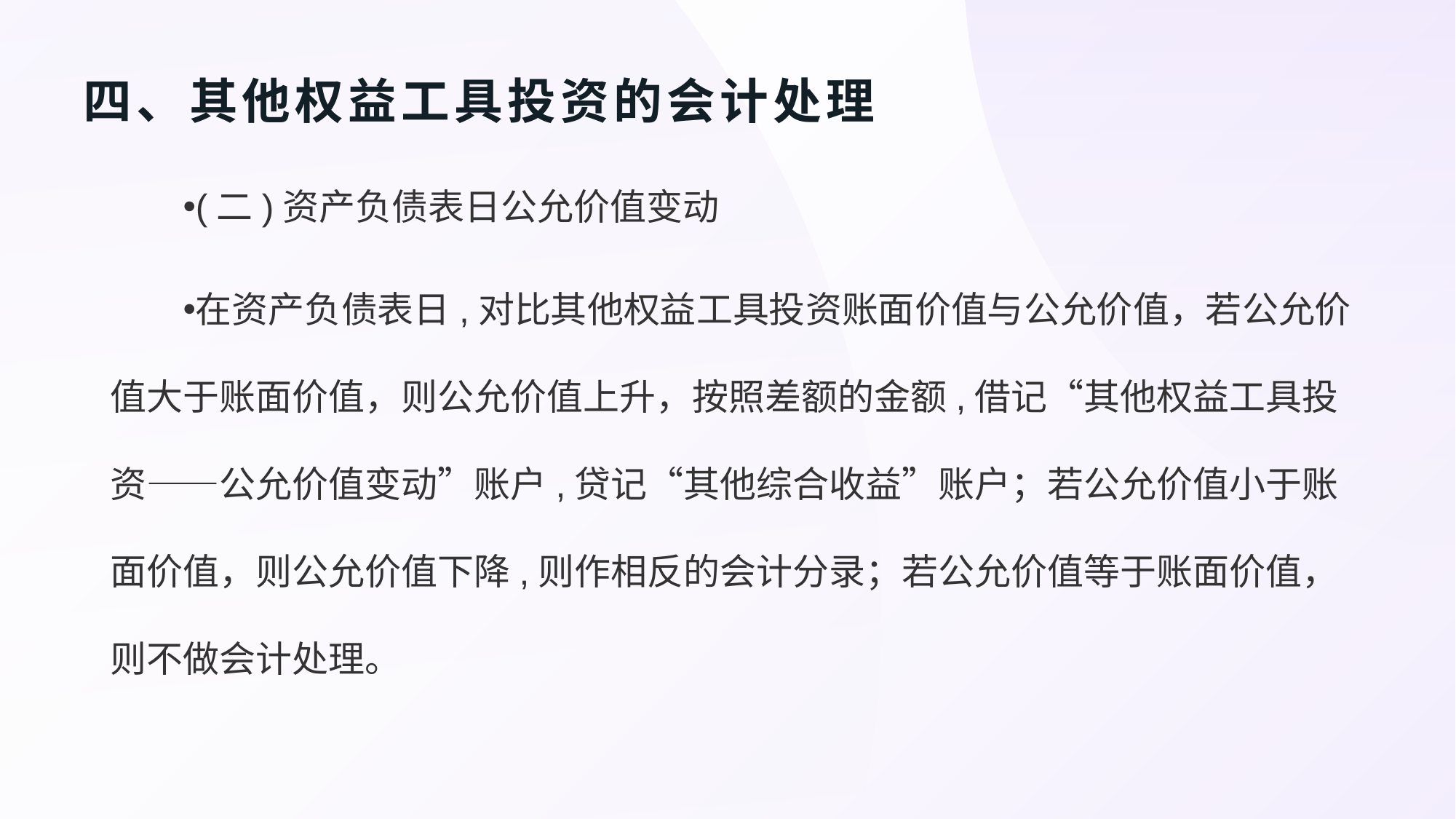

# 四、其他权益工具投资的会计处理
(二)资产负债表日公允价值变动
在资产负债表日,对比其他权益工具投资账面价值与公允价值，若公允价值大于账面价值，则公允价值上升，按照差额的金额,借记“其他权益工具投资——公允价值变动”账户,贷记“其他综合收益”账户；若公允价值小于账面价值，则公允价值下降,则作相反的会计分录；若公允价值等于账面价值，则不做会计处理。